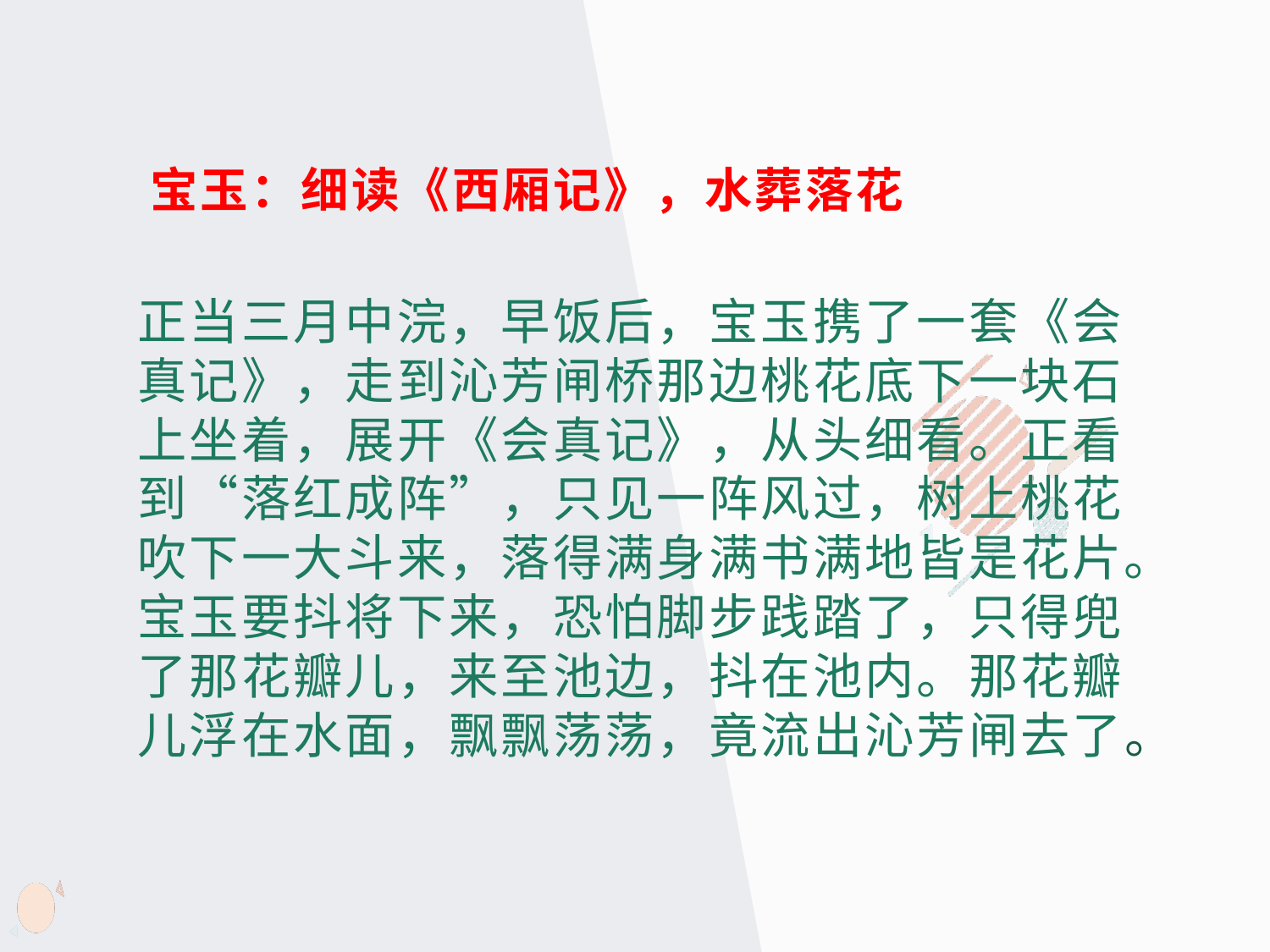

宝玉：细读《西厢记》，水葬落花
正当三月中浣，早饭后，宝玉携了一套《会真记》，走到沁芳闸桥那边桃花底下一块石上坐着，展开《会真记》，从头细看。正看到“落红成阵”，只见一阵风过，树上桃花吹下一大斗来，落得满身满书满地皆是花片。宝玉要抖将下来，恐怕脚步践踏了，只得兜了那花瓣儿，来至池边，抖在池内。那花瓣儿浮在水面，飘飘荡荡，竟流出沁芳闸去了。